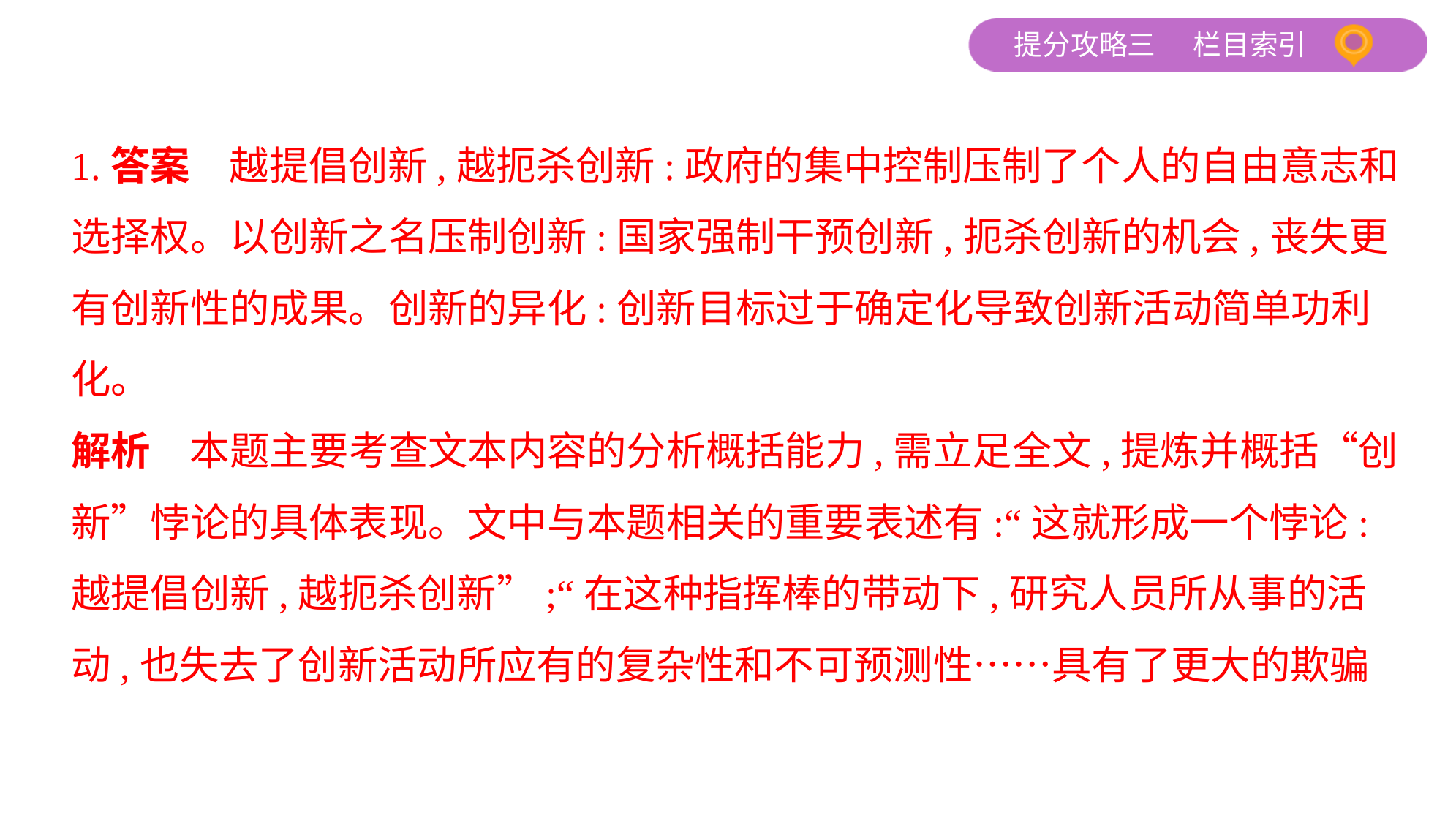

1.答案　越提倡创新,越扼杀创新:政府的集中控制压制了个人的自由意志和
选择权。以创新之名压制创新:国家强制干预创新,扼杀创新的机会,丧失更
有创新性的成果。创新的异化:创新目标过于确定化导致创新活动简单功利
化。
解析　本题主要考查文本内容的分析概括能力,需立足全文,提炼并概括“创
新”悖论的具体表现。文中与本题相关的重要表述有:“这就形成一个悖论:
越提倡创新,越扼杀创新”;“在这种指挥棒的带动下,研究人员所从事的活
动,也失去了创新活动所应有的复杂性和不可预测性……具有了更大的欺骗